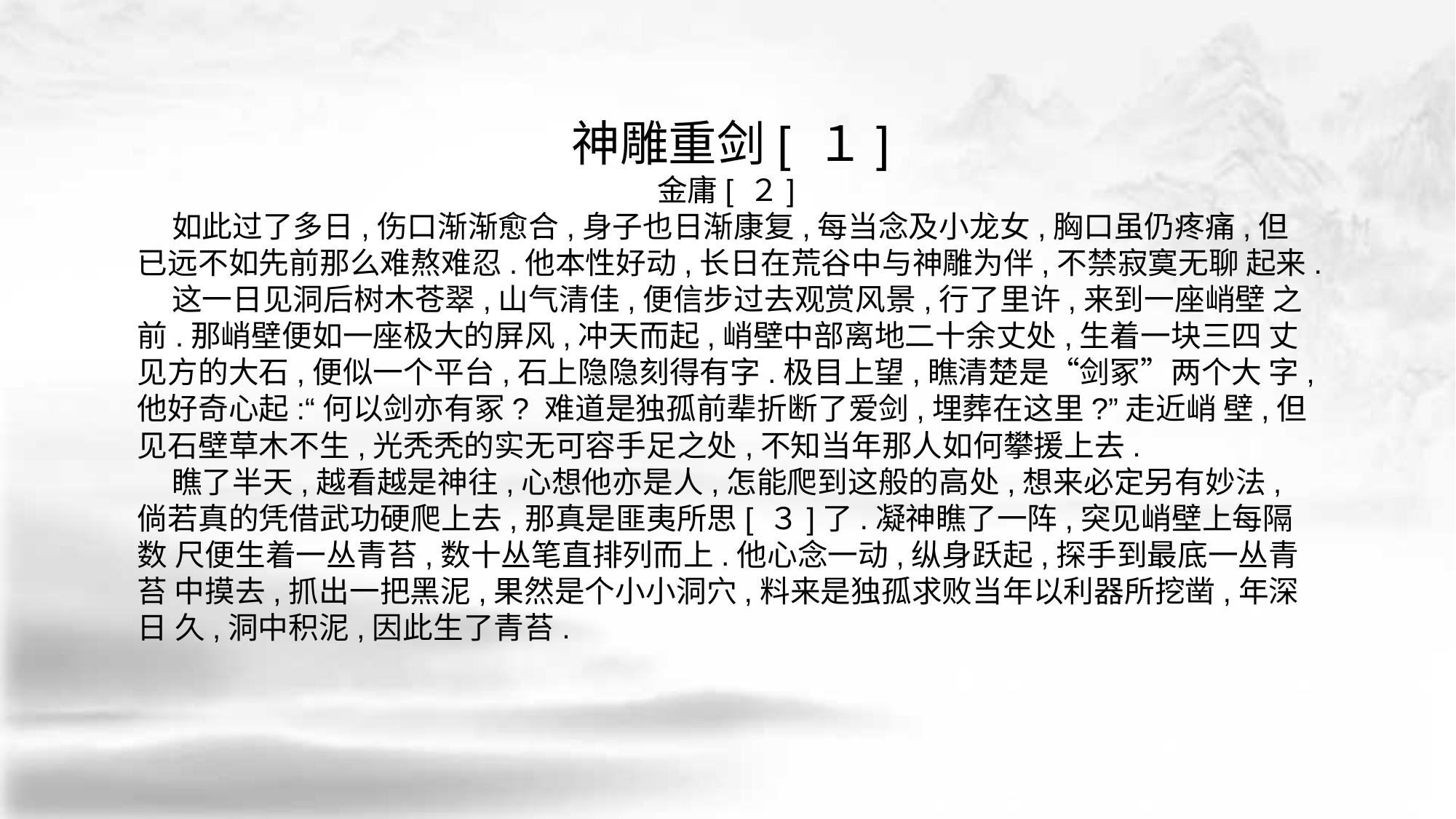

神雕重剑[ １]
金庸[ ２]
    如此过了多日,伤口渐渐愈合,身子也日渐康复,每当念及小龙女,胸口虽仍疼痛,但 已远不如先前那么难熬难忍.他本性好动,长日在荒谷中与神雕为伴,不禁寂寞无聊 起来.
    这一日见洞后树木苍翠,山气清佳,便信步过去观赏风景,行了里许,来到一座峭壁 之前.那峭壁便如一座极大的屏风,冲天而起,峭壁中部离地二十余丈处,生着一块三四 丈见方的大石,便似一个平台,石上隐隐刻得有字.极目上望,瞧清楚是“剑冢”两个大 字,他好奇心起:“何以剑亦有冢? 难道是独孤前辈折断了爱剑,埋葬在这里?”走近峭 壁,但见石壁草木不生,光秃秃的实无可容手足之处,不知当年那人如何攀援上去.
    瞧了半天,越看越是神往,心想他亦是人,怎能爬到这般的高处,想来必定另有妙法, 倘若真的凭借武功硬爬上去,那真是匪夷所思[ ３]了.凝神瞧了一阵,突见峭壁上每隔数 尺便生着一丛青苔,数十丛笔直排列而上.他心念一动,纵身跃起,探手到最底一丛青苔 中摸去,抓出一把黑泥,果然是个小小洞穴,料来是独孤求败当年以利器所挖凿,年深日 久,洞中积泥,因此生了青苔.